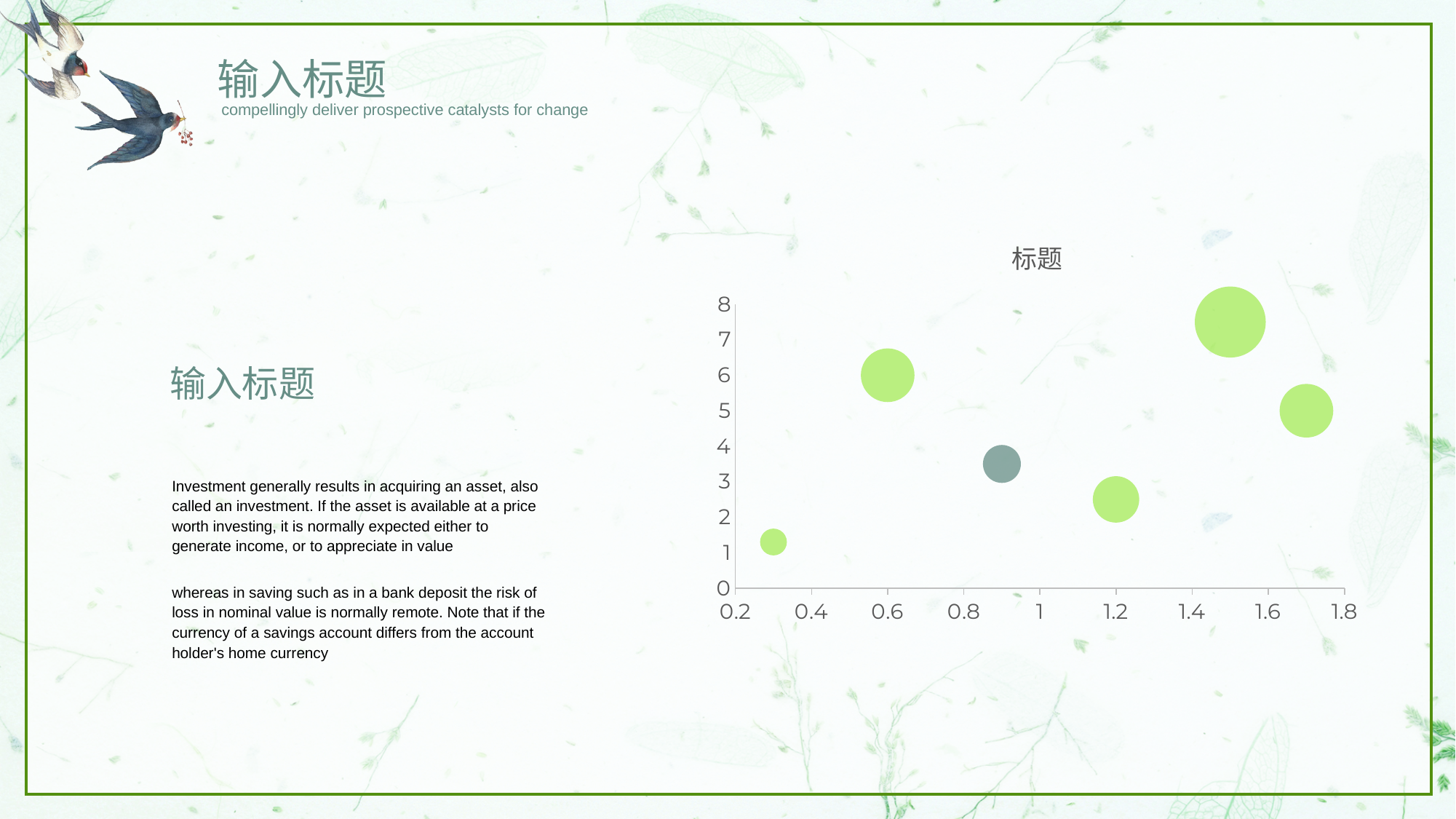

输入标题
compellingly deliver prospective catalysts for change

### Chart: 标题

| Category | Y-Value 1 |
|---|---|
输入标题
Investment generally results in acquiring an asset, also called an investment. If the asset is available at a price worth investing, it is normally expected either to generate income, or to appreciate in value

whereas in saving such as in a bank deposit the risk of loss in nominal value is normally remote. Note that if the currency of a savings account differs from the account holder's home currency